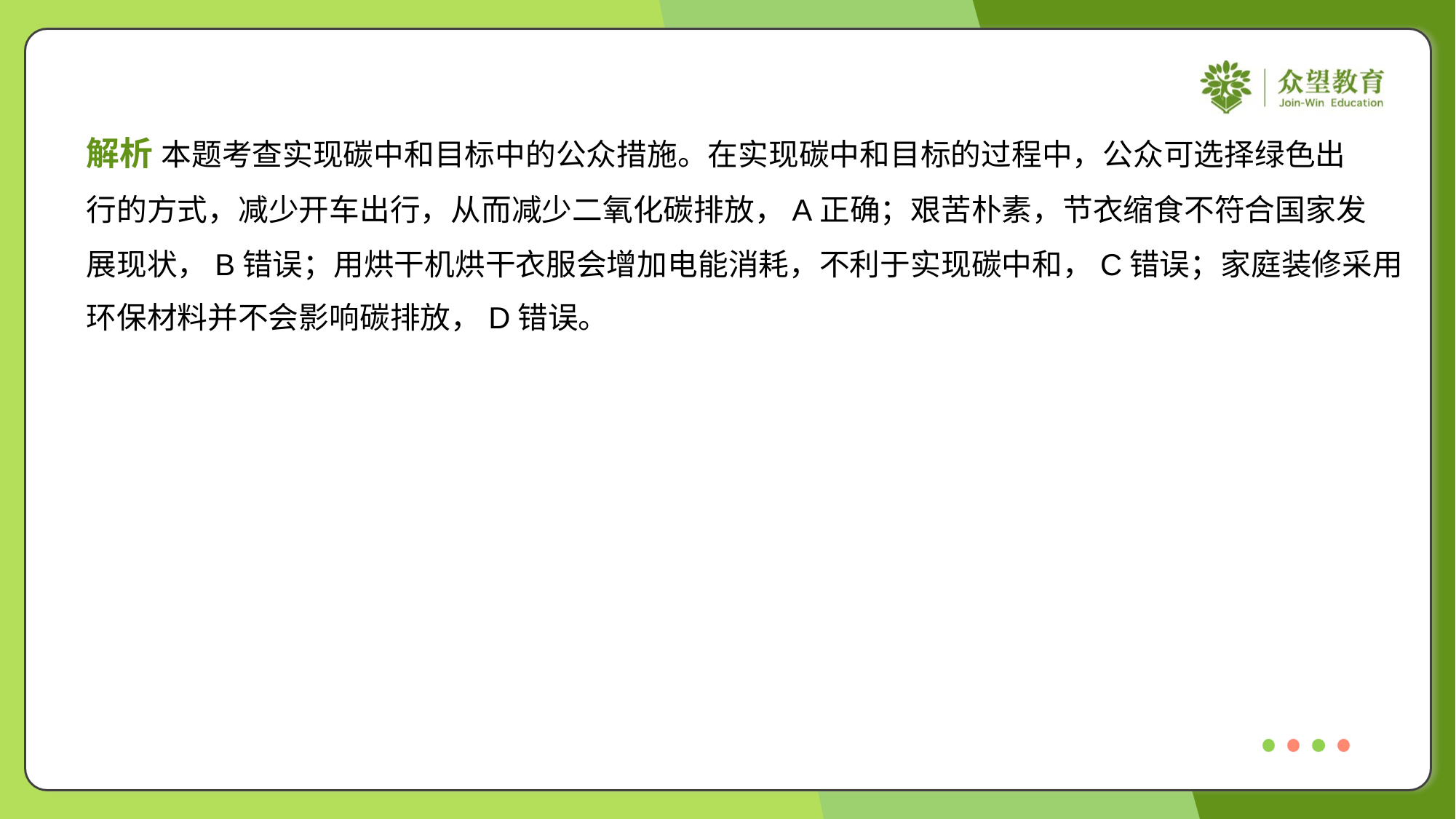

解析 本题考查实现碳中和目标中的公众措施。在实现碳中和目标的过程中，公众可选择绿色出
行的方式，减少开车出行，从而减少二氧化碳排放，A正确；艰苦朴素，节衣缩食不符合国家发
展现状，B错误；用烘干机烘干衣服会增加电能消耗，不利于实现碳中和，C错误；家庭装修采用
环保材料并不会影响碳排放，D错误。